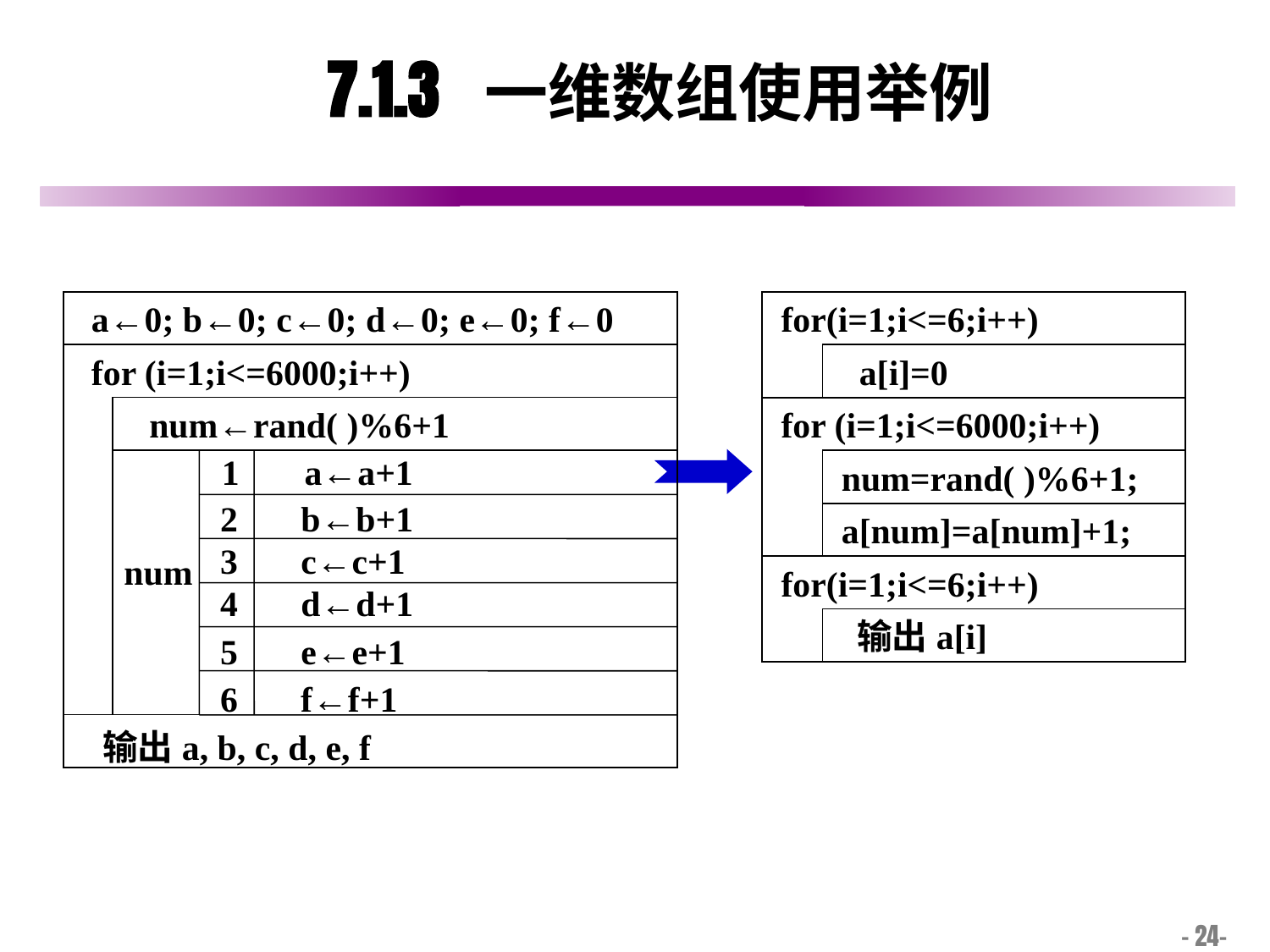

# 7.1.3  一维数组使用举例

  a←0; b←0; c←0; d←0; e←0; f←0
  for (i=1;i<=6000;i++)

   num←rand( )%6+1
1
a←a+1

2
b←b+1
3
c←c+1
num
4
d←d+1
5
e←e+1
6
f←f+1
输出a, b, c, d, e, f

 for(i=1;i<=6;i++)
   a[i]=0
 for (i=1;i<=6000;i++)

 num=rand( )%6+1;
 a[num]=a[num]+1;
 for(i=1;i<=6;i++)
  输出a[i]
 - 24-